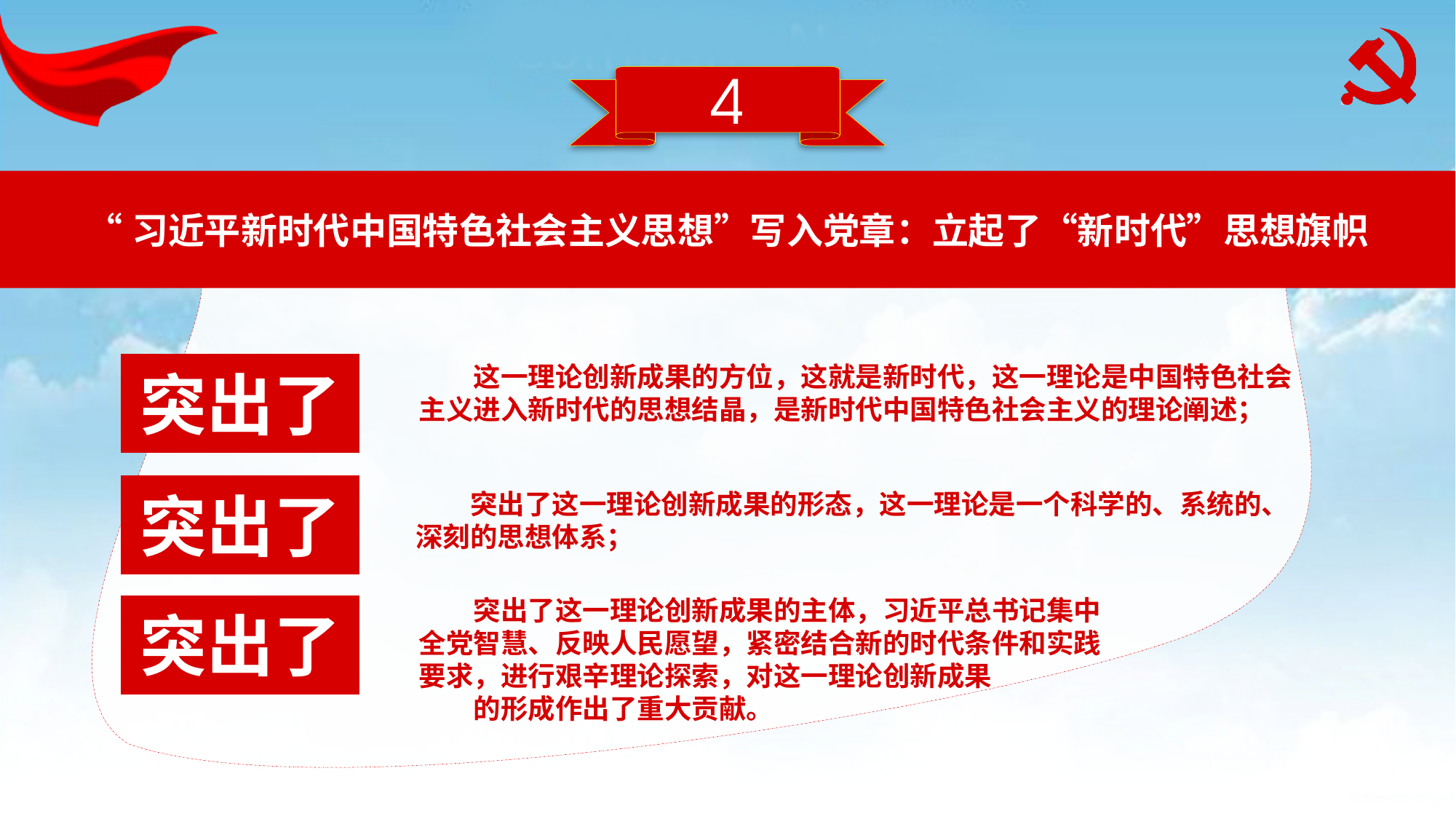

4
“习近平新时代中国特色社会主义思想”写入党章：立起了“新时代”思想旗帜

这一理论创新成果的方位，这就是新时代，这一理论是中国特色社会主义进入新时代的思想结晶，是新时代中国特色社会主义的理论阐述；

突出了

突出了
突出了这一理论创新成果的形态，这一理论是一个科学的、系统的、深刻的思想体系；
突出了这一理论创新成果的主体，习近平总书记集中全党智慧、反映人民愿望，紧密结合新的时代条件和实践要求，进行艰辛理论探索，对这一理论创新成果
的形成作出了重大贡献。

突出了
.